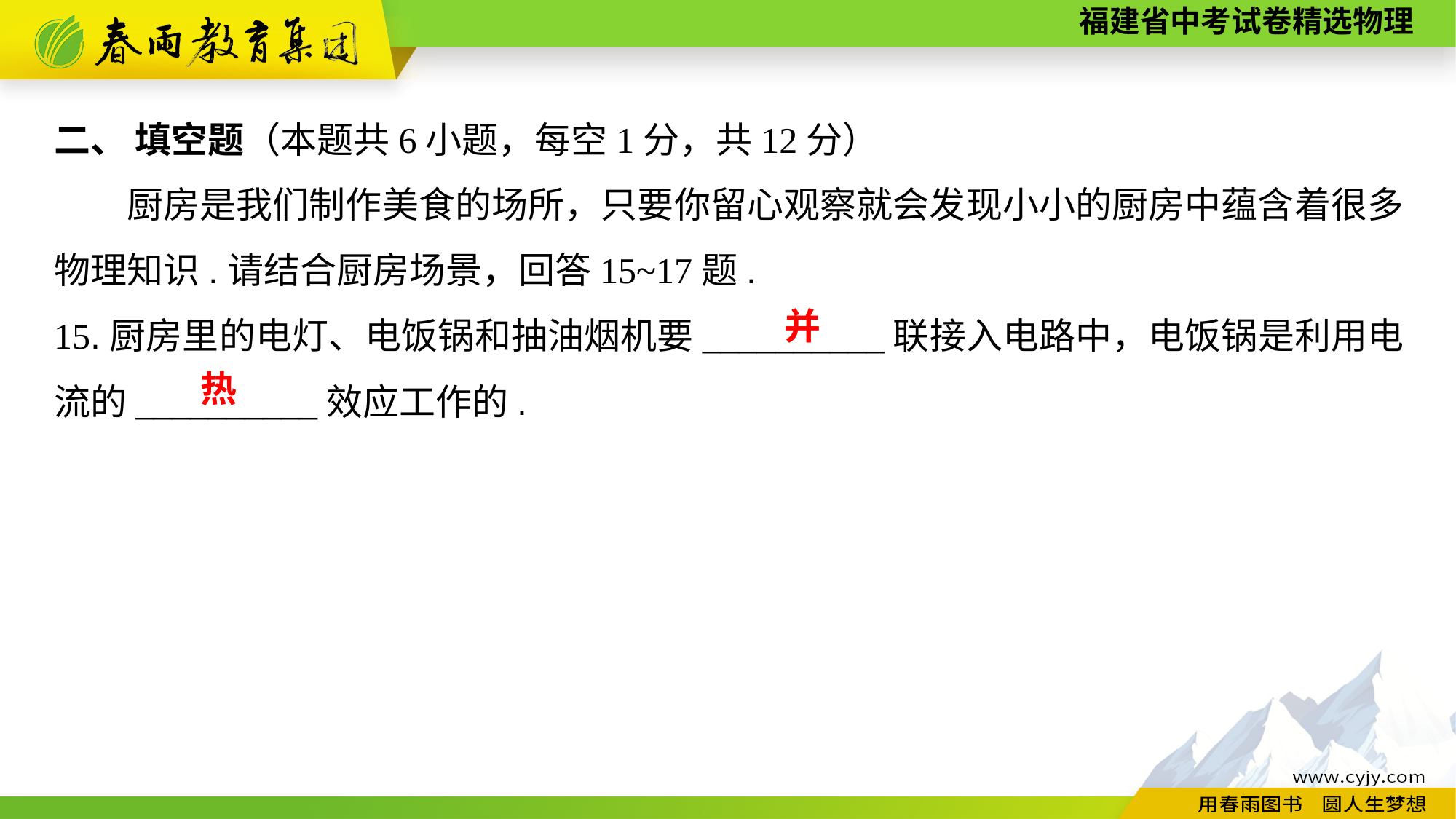

二、 填空题（本题共6小题，每空1分，共12分）
　　厨房是我们制作美食的场所，只要你留心观察就会发现小小的厨房中蕴含着很多物理知识.请结合厨房场景，回答15~17题.
15.厨房里的电灯、电饭锅和抽油烟机要__________联接入电路中，电饭锅是利用电流的__________效应工作的.
　并
热